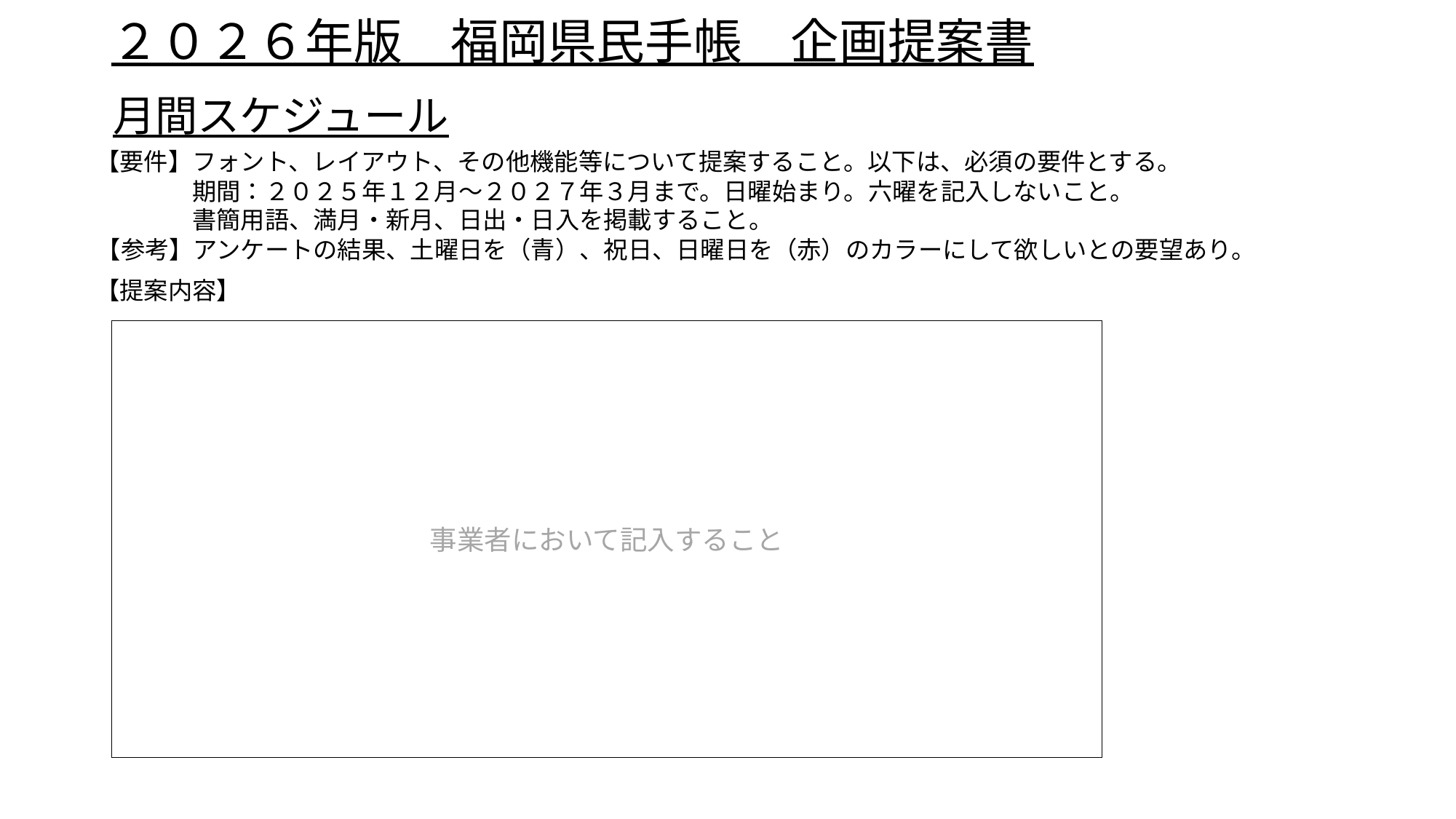

# ２０２６年版　福岡県民手帳　企画提案書
月間スケジュール
【要件】フォント、レイアウト、その他機能等について提案すること。以下は、必須の要件とする。
　　　　期間：２０２５年１２月～２０２７年３月まで。日曜始まり。六曜を記入しないこと。
　　　　書簡用語、満月・新月、日出・日入を掲載すること。
【参考】アンケートの結果、土曜日を（青）、祝日、日曜日を（赤）のカラーにして欲しいとの要望あり。
【提案内容】

事業者において記入すること